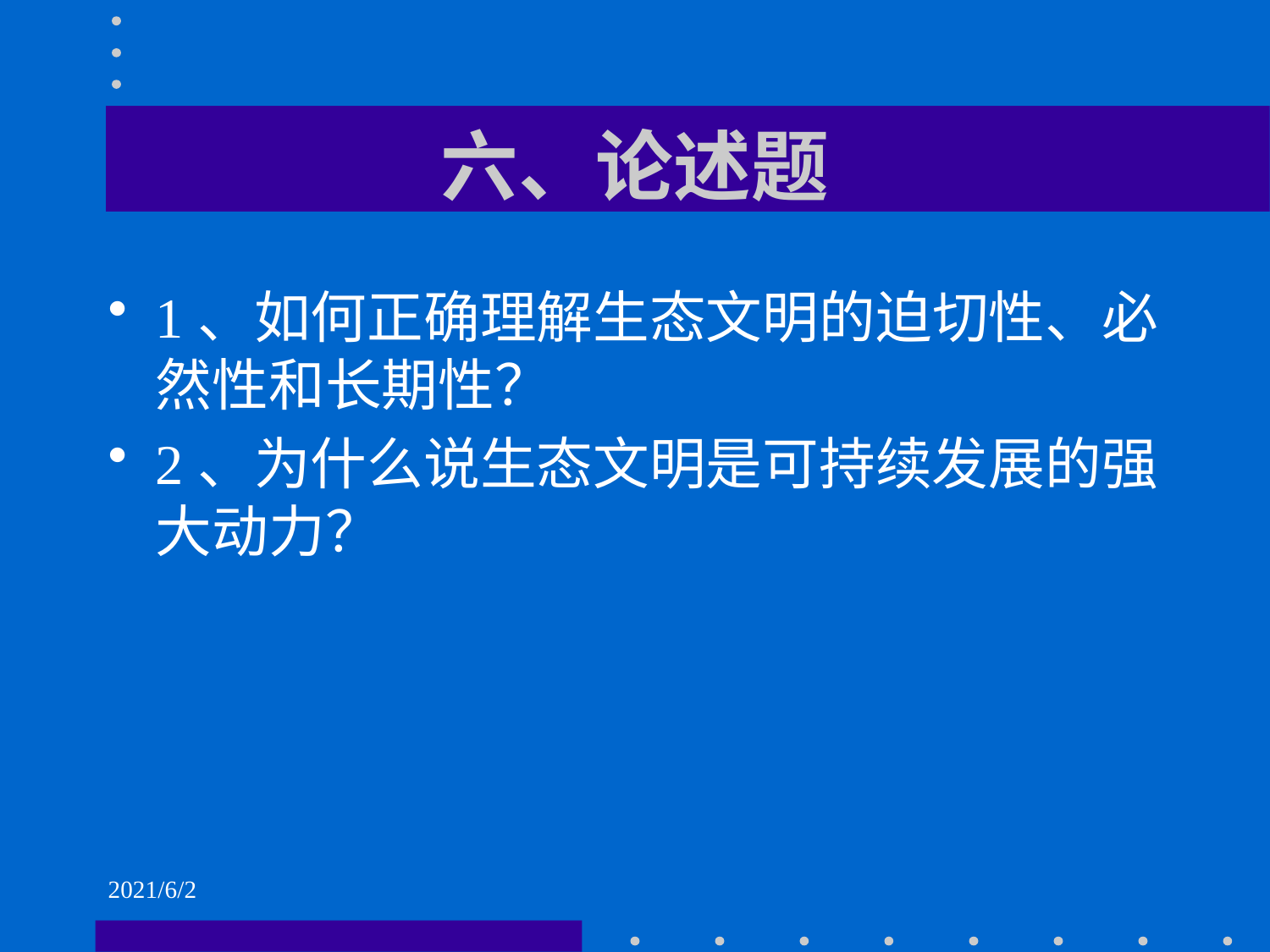

# 六、论述题
1、如何正确理解生态文明的迫切性、必然性和长期性？
2、为什么说生态文明是可持续发展的强大动力？
2021/6/2